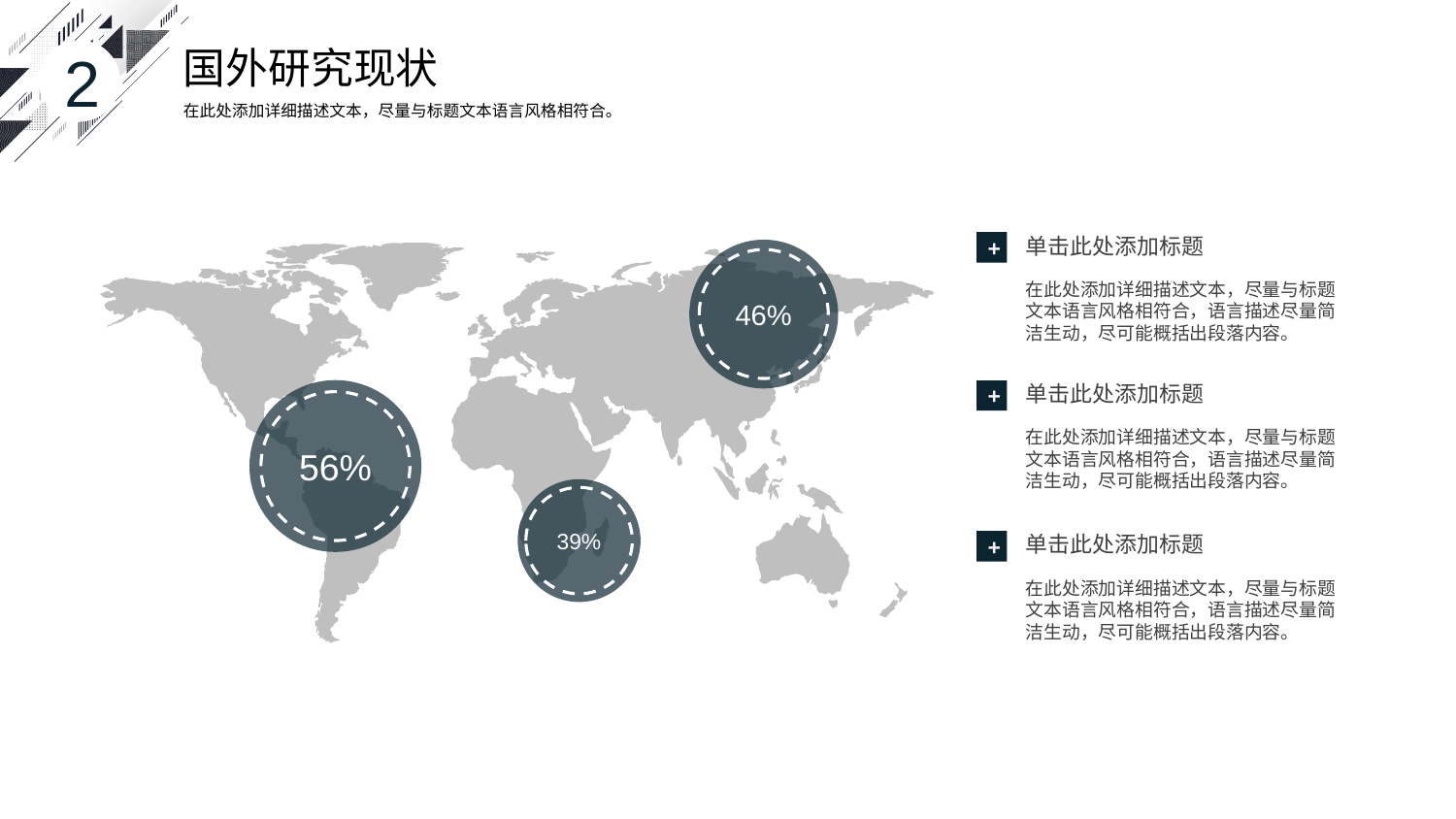

国外研究现状
在此处添加详细描述文本，尽量与标题文本语言风格相符合。
2

单击此处添加标题
在此处添加详细描述文本，尽量与标题文本语言风格相符合，语言描述尽量简洁生动，尽可能概括出段落内容。
+

46%

单击此处添加标题
在此处添加详细描述文本，尽量与标题文本语言风格相符合，语言描述尽量简洁生动，尽可能概括出段落内容。

56%
+

39%
单击此处添加标题
在此处添加详细描述文本，尽量与标题文本语言风格相符合，语言描述尽量简洁生动，尽可能概括出段落内容。
+